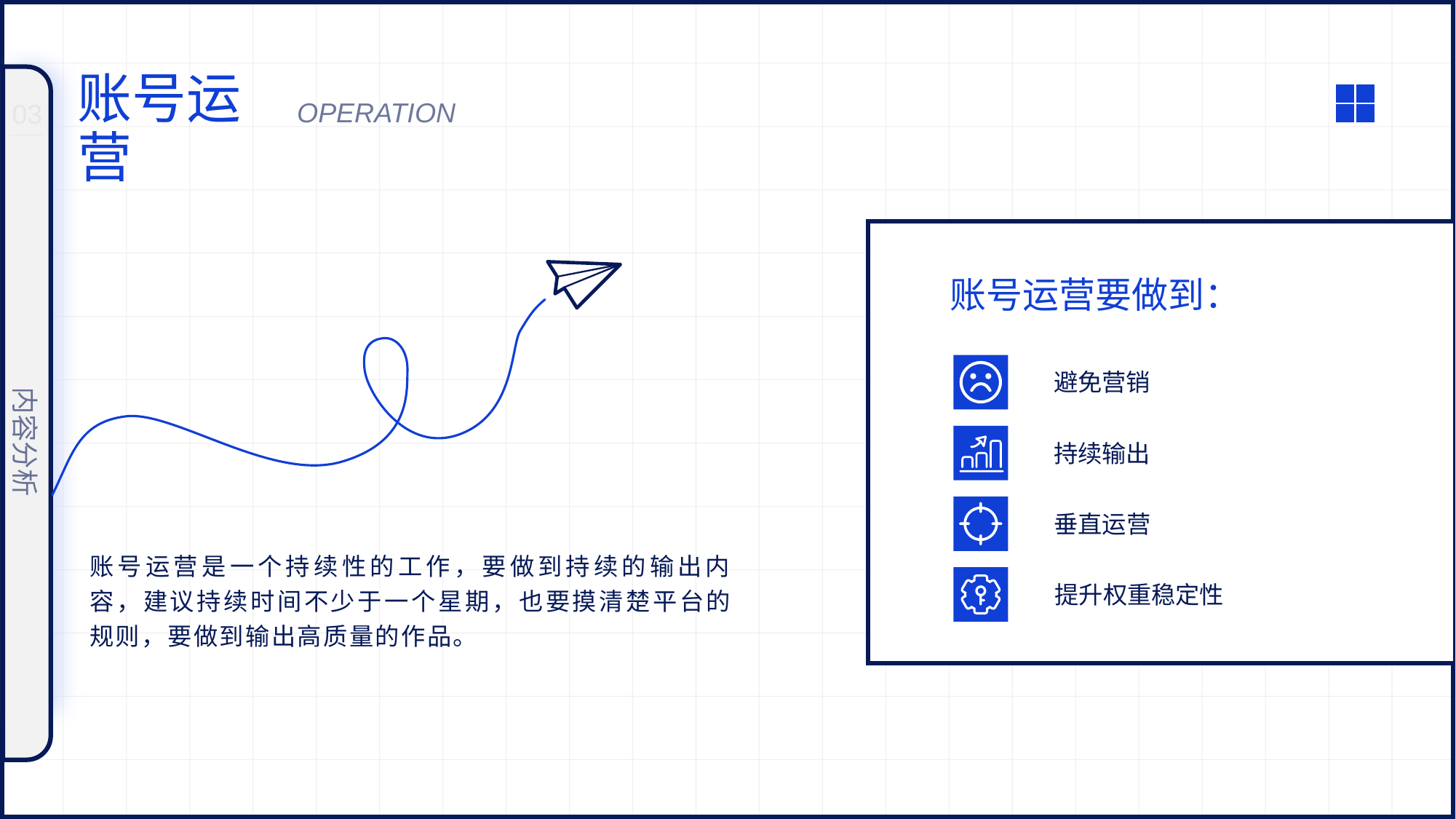

账号运营
OPERATION
03

账号运营要做到：

避免营销
内容分析

持续输出

垂直运营
账号运营是一个持续性的工作，要做到持续的输出内容，建议持续时间不少于一个星期，也要摸清楚平台的规则，要做到输出高质量的作品。

提升权重稳定性